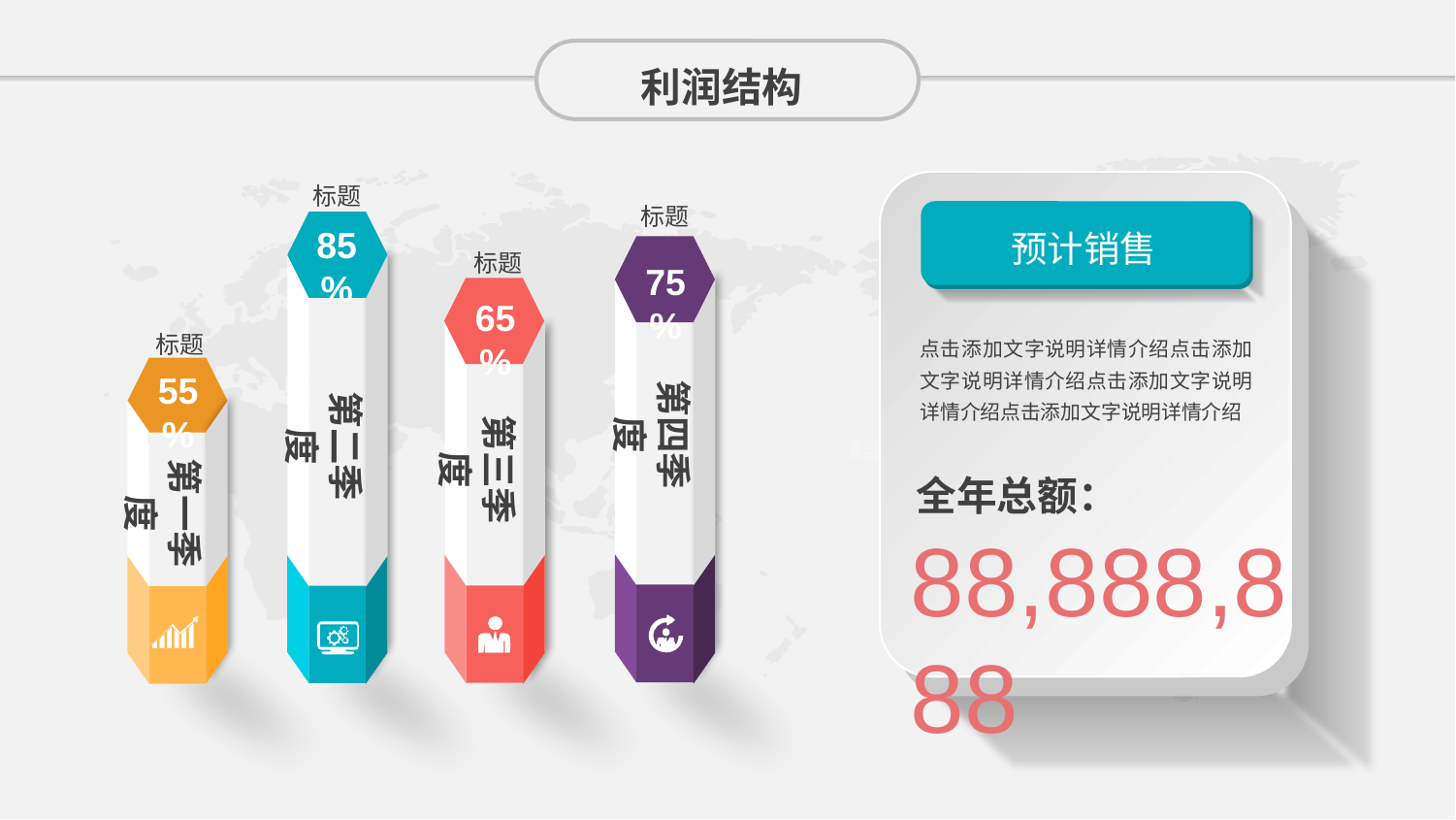

利润结构

标题
标题

预计销售

85%

75%

标题

65%

点击添加文字说明详情介绍点击添加文字说明详情介绍点击添加文字说明详情介绍点击添加文字说明详情介绍
标题
第四季度

55%

第二季度
第三季度
第一季度
全年总额：
88,888,888